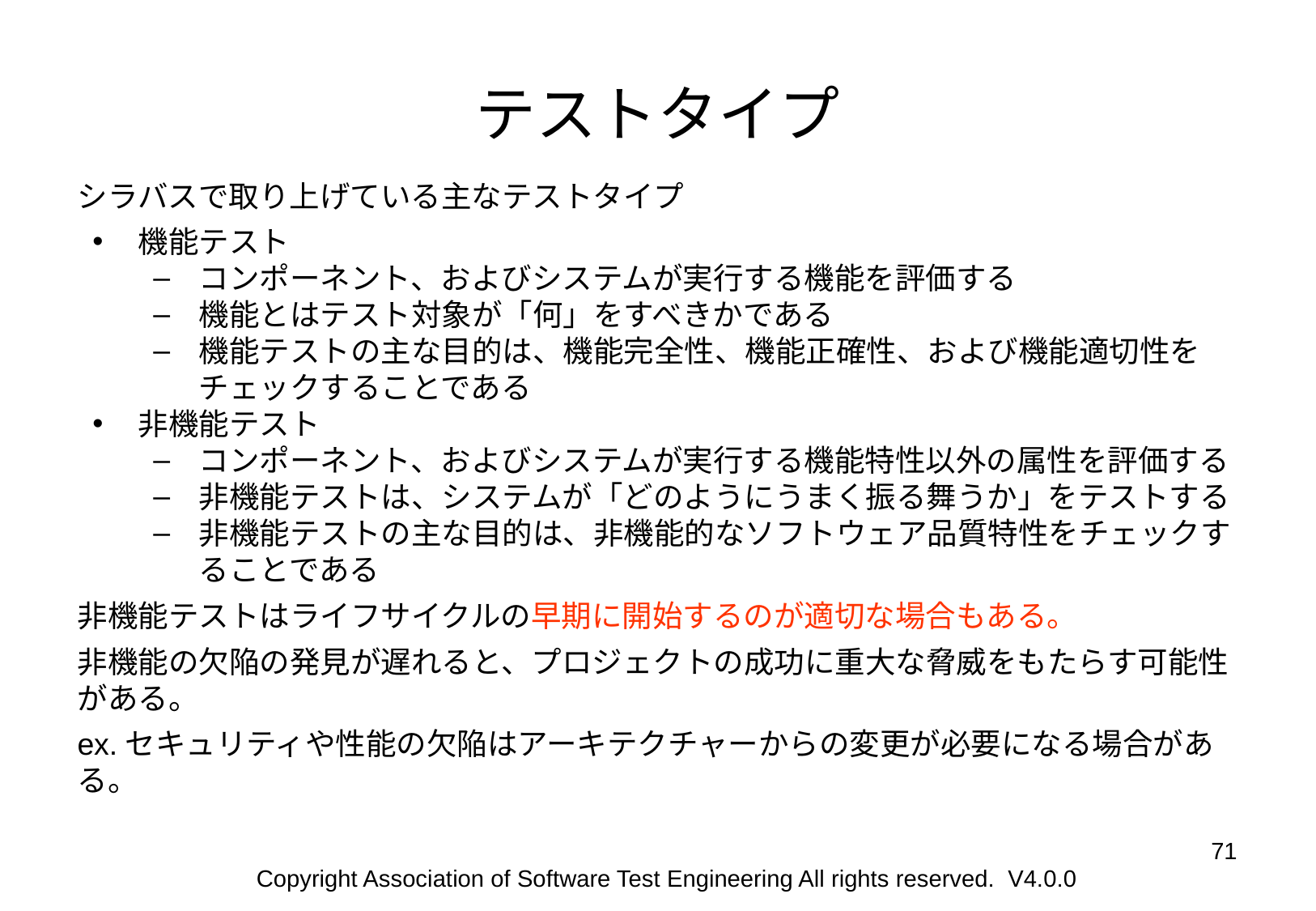

# テストタイプ
シラバスで取り上げている主なテストタイプ
機能テスト
コンポーネント、およびシステムが実行する機能を評価する
機能とはテスト対象が「何」をすべきかである
機能テストの主な目的は、機能完全性、機能正確性、および機能適切性をチェックすることである
非機能テスト
コンポーネント、およびシステムが実行する機能特性以外の属性を評価する
非機能テストは、システムが「どのようにうまく振る舞うか」をテストする
非機能テストの主な目的は、非機能的なソフトウェア品質特性をチェックすることである
非機能テストはライフサイクルの早期に開始するのが適切な場合もある。
非機能の欠陥の発見が遅れると、プロジェクトの成功に重大な脅威をもたらす可能性がある。
ex.セキュリティや性能の欠陥はアーキテクチャーからの変更が必要になる場合がある。
71
Copyright Association of Software Test Engineering All rights reserved.  V4.0.0